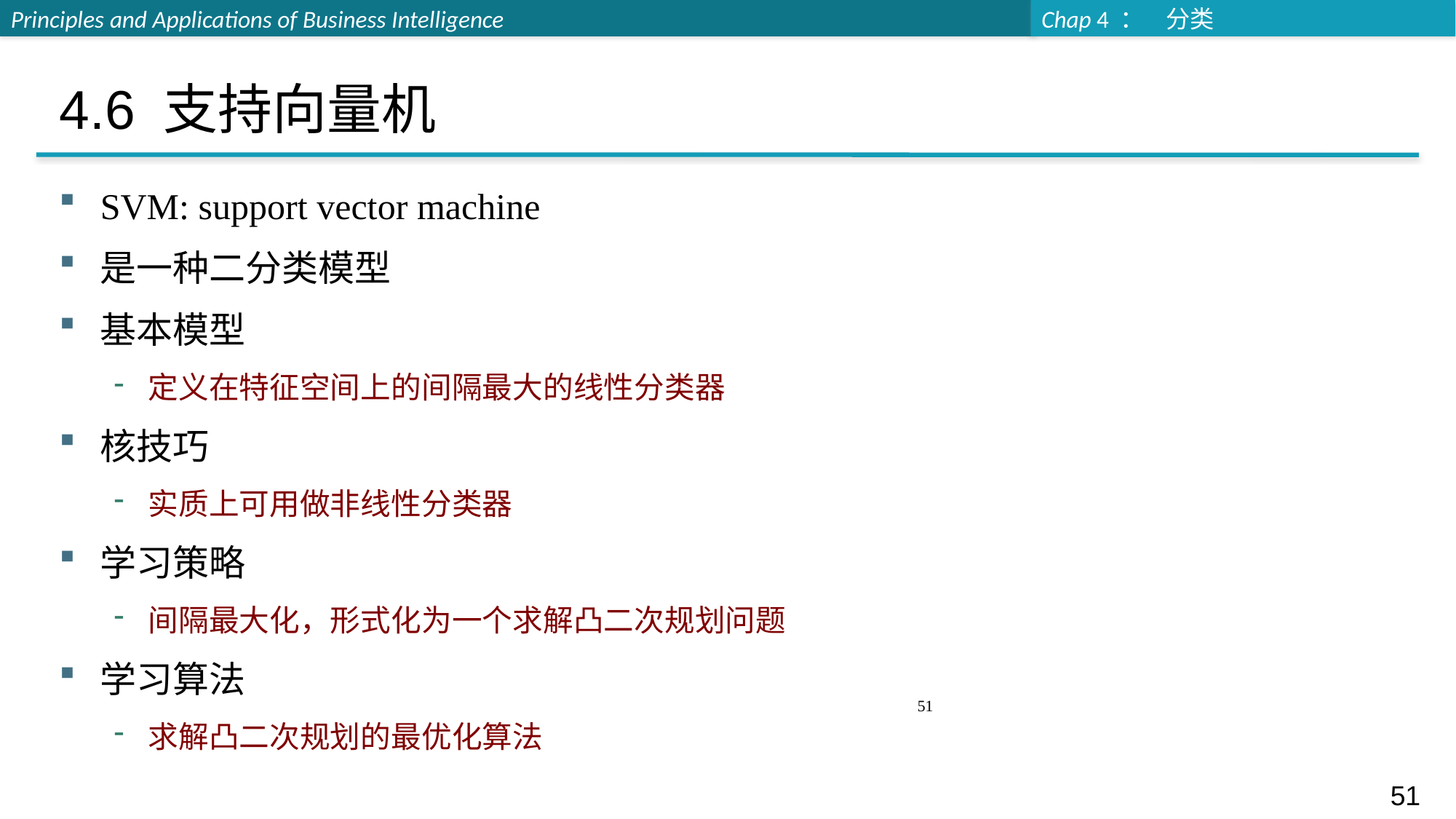

# 4.6 支持向量机
SVM: support vector machine
是一种二分类模型
基本模型
定义在特征空间上的间隔最大的线性分类器
核技巧
实质上可用做非线性分类器
学习策略
间隔最大化，形式化为一个求解凸二次规划问题
学习算法
求解凸二次规划的最优化算法
51